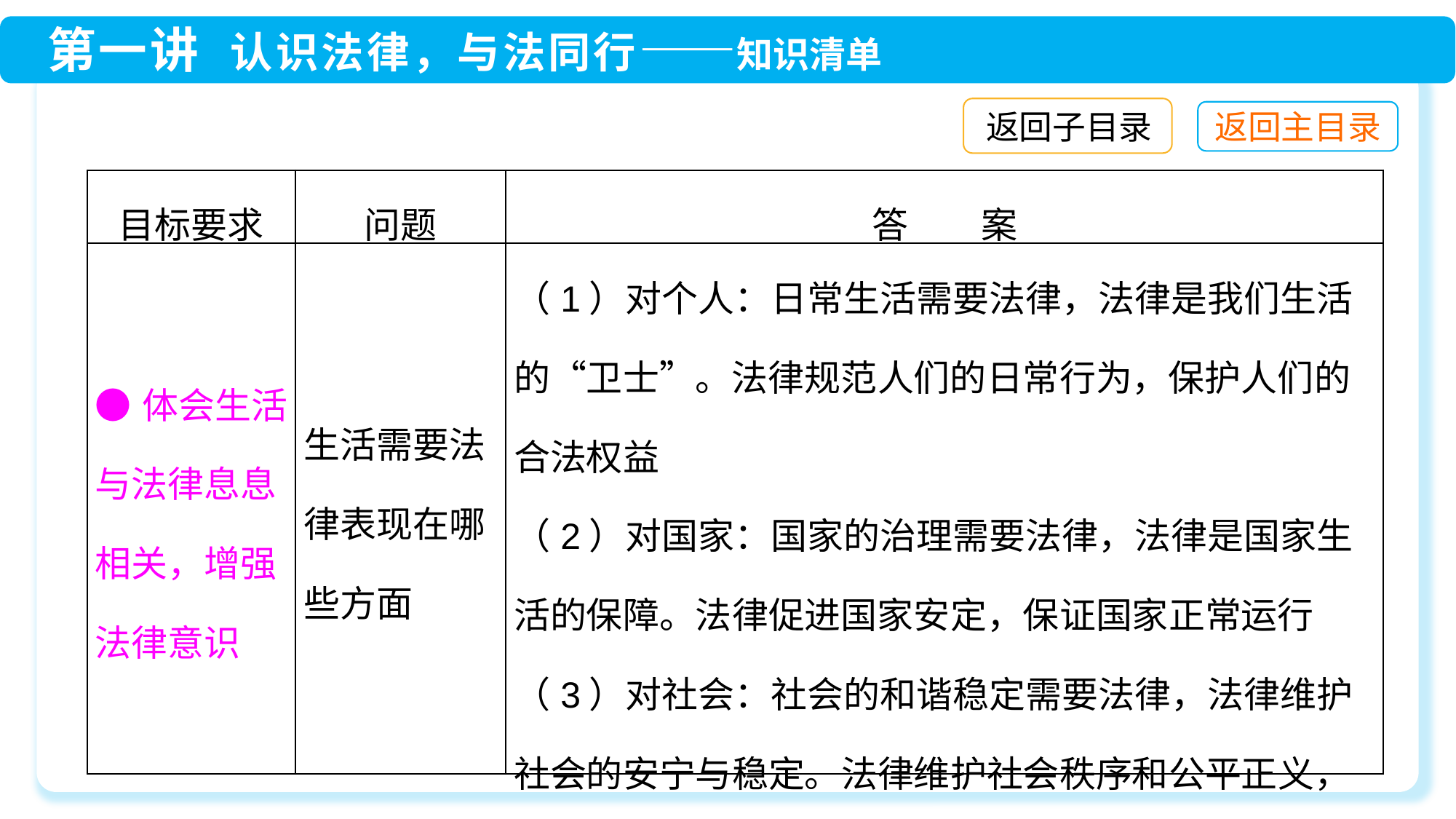

返回子目录
| 目标要求 | 问题 | 答　　案 |
| --- | --- | --- |
| ●体会生活与法律息息相关，增强法律意识 | 生活需要法律表现在哪些方面 | （1）对个人：日常生活需要法律，法律是我们生活的“卫士”。法律规范人们的日常行为，保护人们的合法权益 （2）对国家：国家的治理需要法律，法律是国家生活的保障。法律促进国家安定，保证国家正常运行 （3）对社会：社会的和谐稳定需要法律，法律维护社会的安宁与稳定。法律维护社会秩序和公平正义，促进良好社会风气的形成 |